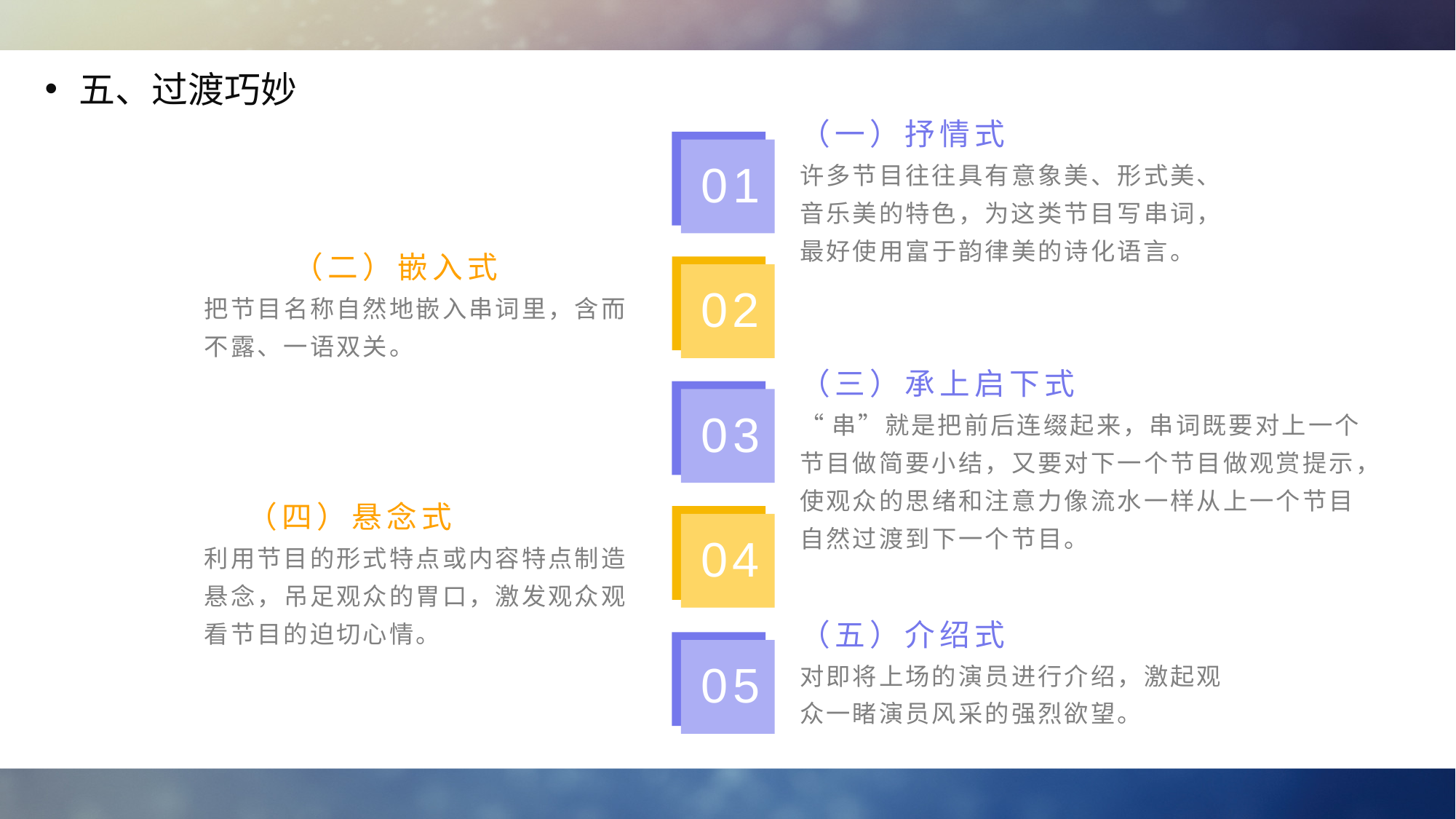

五、过渡巧妙
（一）抒情式

许多节目往往具有意象美、形式美、音乐美的特色，为这类节目写串词，最好使用富于韵律美的诗化语言。
01
（二）嵌入式

02
把节目名称自然地嵌入串词里，含而不露、一语双关。
（三）承上启下式

“串”就是把前后连缀起来，串词既要对上一个节目做简要小结，又要对下一个节目做观赏提示，使观众的思绪和注意力像流水一样从上一个节目自然过渡到下一个节目。
03
（四）悬念式

04
利用节目的形式特点或内容特点制造悬念，吊足观众的胃口，激发观众观看节目的迫切心情。
（五）介绍式

对即将上场的演员进行介绍，激起观众一睹演员风采的强烈欲望。
05